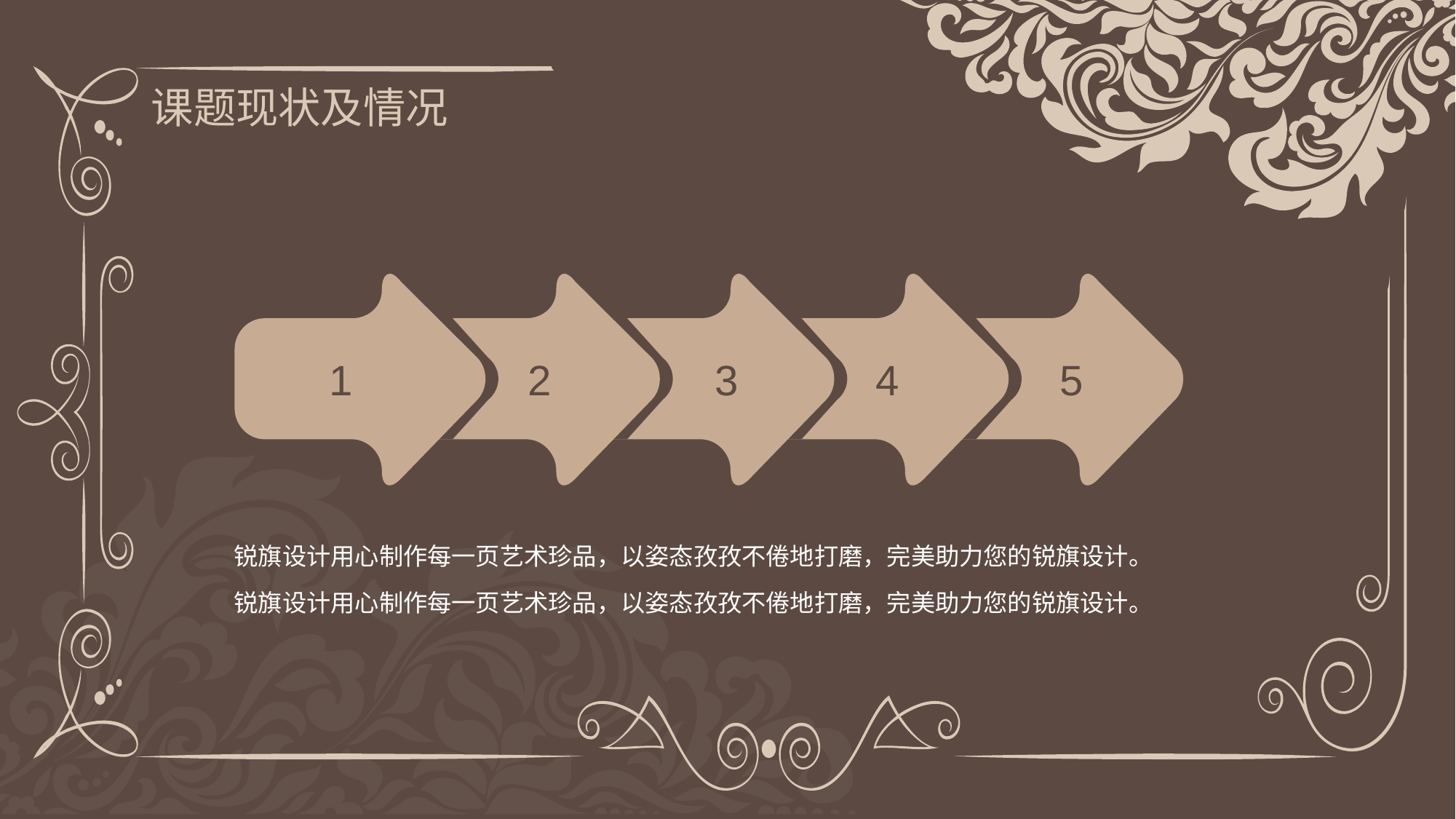

课题现状及情况

1
2
3
4
5
锐旗设计用心制作每一页艺术珍品，以姿态孜孜不倦地打磨，完美助力您的锐旗设计。
锐旗设计用心制作每一页艺术珍品，以姿态孜孜不倦地打磨，完美助力您的锐旗设计。